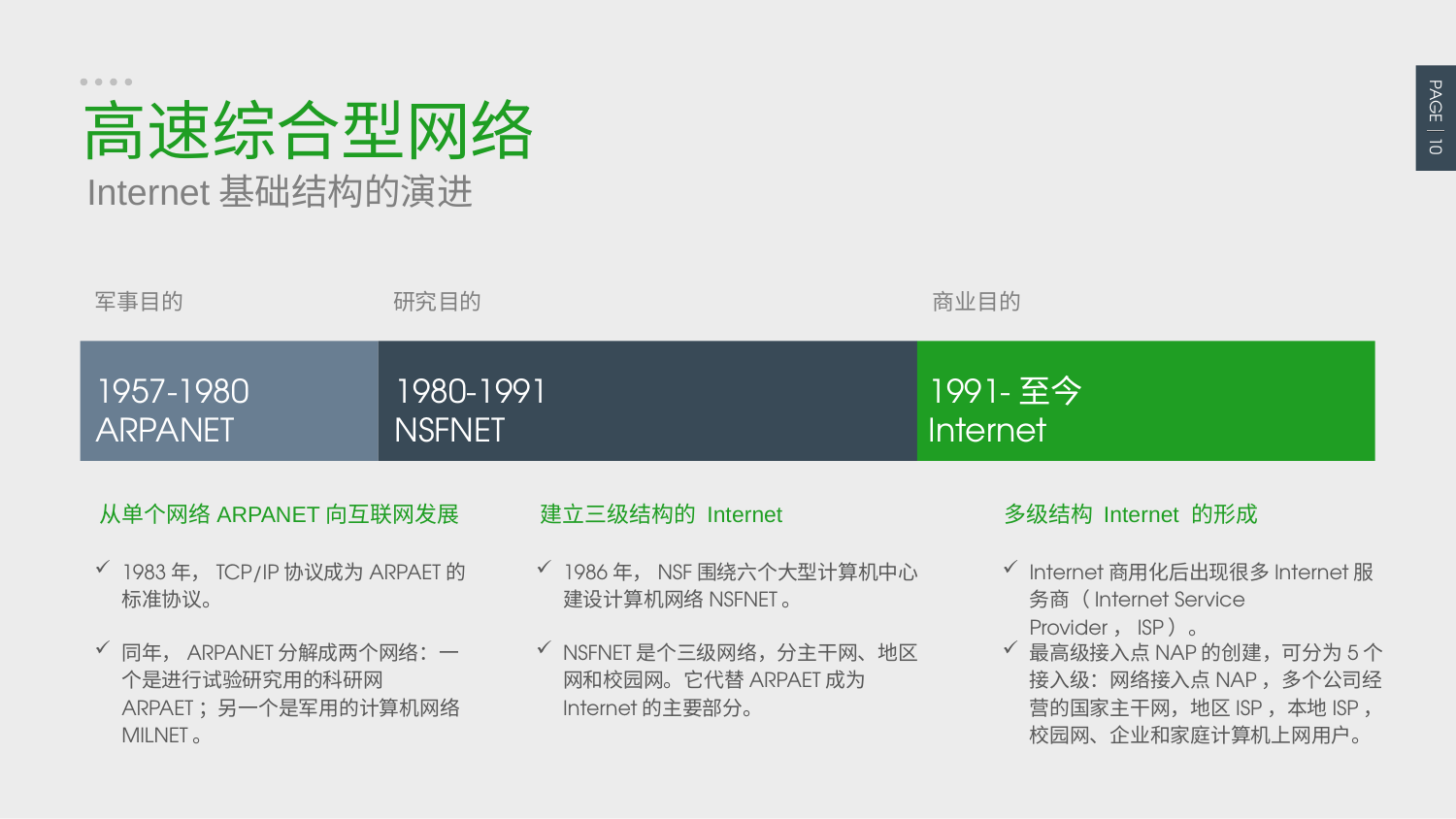

PAGE   10
高速综合型网络
Internet基础结构的演进
军事目的

1957-1980
ARPANET
研究目的

1980-1991
NSFNET
商业目的

1991-至今
Internet
从单个网络ARPANET向互联网发展
1983年，TCP/IP协议成为ARPAET的标准协议。
同年，ARPANET分解成两个网络：一个是进行试验研究用的科研网ARPAET；另一个是军用的计算机网络MILNET。
建立三级结构的 Internet
1986年，NSF围绕六个大型计算机中心建设计算机网络NSFNET。
NSFNET是个三级网络，分主干网、地区网和校园网。它代替ARPAET成为Internet的主要部分。
多级结构 Internet 的形成
Internet商用化后出现很多Internet服务商（Internet Service Provider，ISP）。
最高级接入点NAP的创建，可分为5个接入级：网络接入点NAP，多个公司经营的国家主干网，地区ISP，本地ISP，校园网、企业和家庭计算机上网用户。